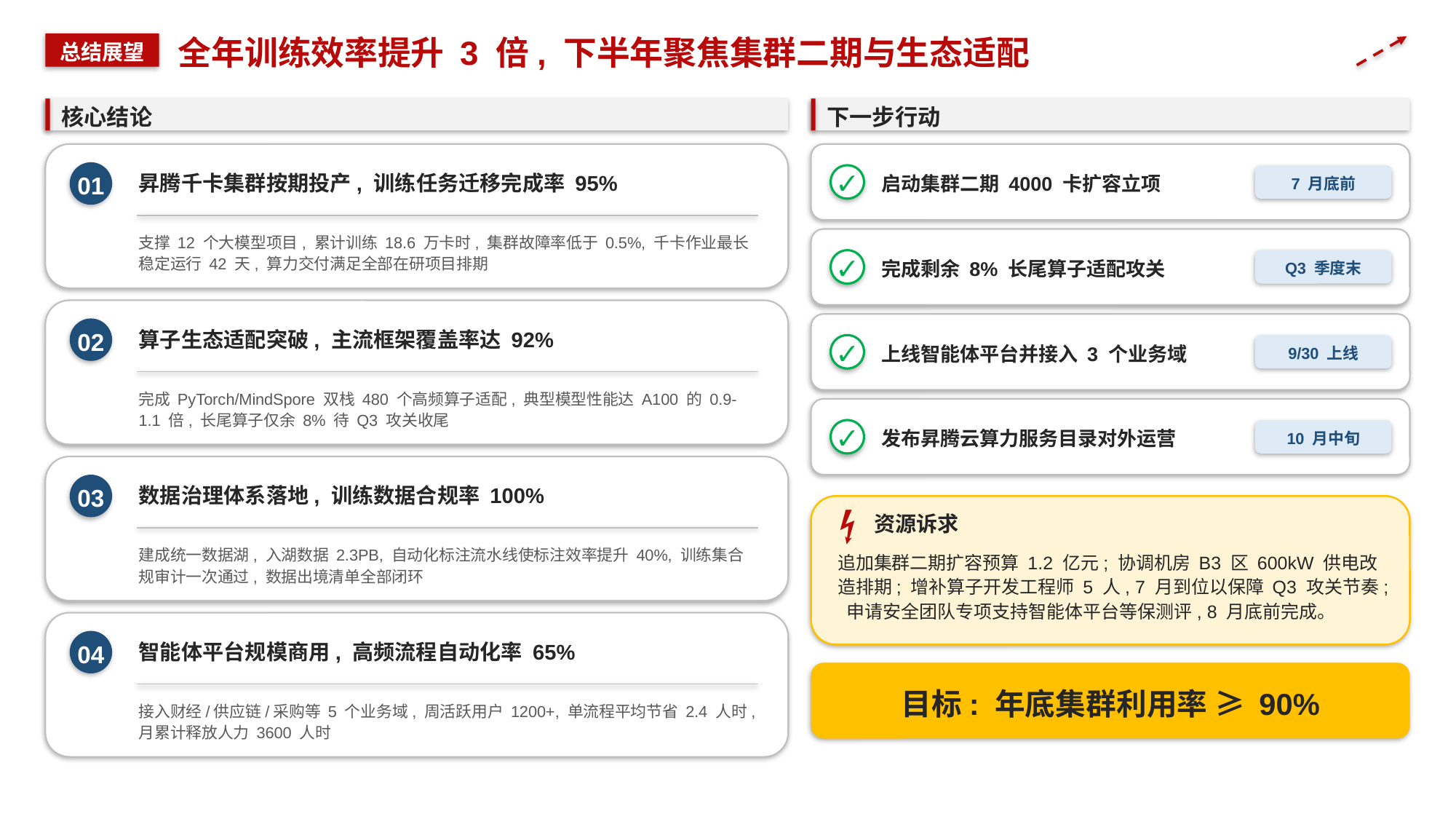

全年训练效率提升 3 倍, 下半年聚焦集群二期与生态适配

总结展望

核心结论

下一步行动

昇腾千卡集群按期投产, 训练任务迁移完成率 95%
启动集群二期 4000 卡扩容立项
✓

01

7 月底前
支撑 12 个大模型项目, 累计训练 18.6 万卡时, 集群故障率低于 0.5%, 千卡作业最长稳定运行 42 天, 算力交付满足全部在研项目排期

完成剩余 8% 长尾算子适配攻关
✓

Q3 季度末

算子生态适配突破, 主流框架覆盖率达 92%

02
上线智能体平台并接入 3 个业务域
✓

9/30 上线
完成 PyTorch/MindSpore 双栈 480 个高频算子适配, 典型模型性能达 A100 的 0.9-1.1 倍, 长尾算子仅余 8% 待 Q3 攻关收尾

发布昇腾云算力服务目录对外运营
✓

10 月中旬

数据治理体系落地, 训练数据合规率 100%

03

⚡
资源诉求
建成统一数据湖, 入湖数据 2.3PB, 自动化标注流水线使标注效率提升 40%, 训练集合规审计一次通过, 数据出境清单全部闭环
追加集群二期扩容预算 1.2 亿元; 协调机房 B3 区 600kW 供电改造排期; 增补算子开发工程师 5 人, 7 月到位以保障 Q3 攻关节奏; 申请安全团队专项支持智能体平台等保测评, 8 月底前完成。

智能体平台规模商用, 高频流程自动化率 65%

04

目标: 年底集群利用率 ≥ 90%
接入财经/供应链/采购等 5 个业务域, 周活跃用户 1200+, 单流程平均节省 2.4 人时, 月累计释放人力 3600 人时